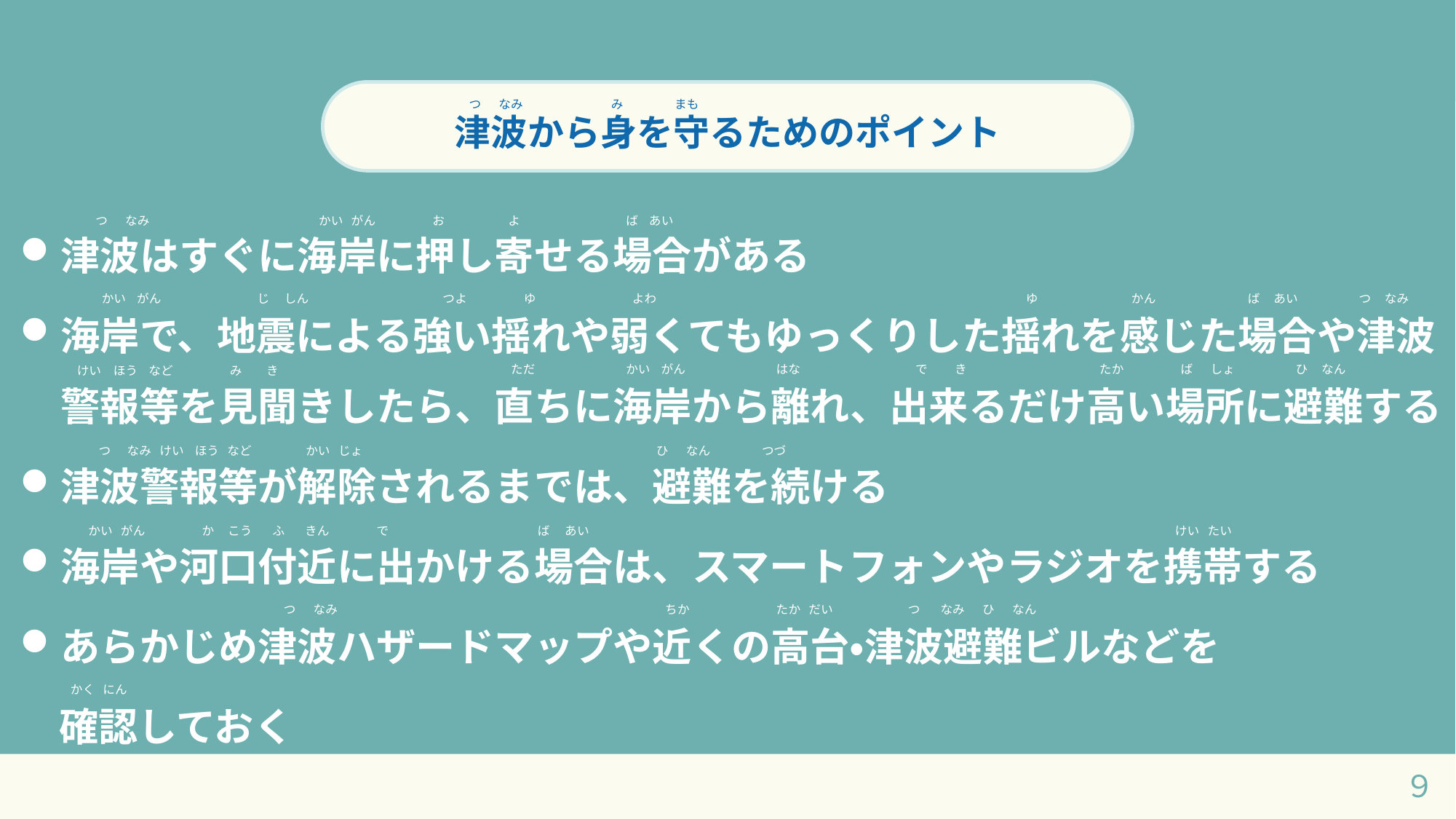

ひ　なん　   こう  　どう
津波から身を守るためのポイント
つ　  なみ　　　　　　　 み　　　 　まも
津波はすぐに海岸に押し寄せる場合がある
海岸で、地震による強い揺れや弱くてもゆっくりした揺れを感じた場合や津波警報等を見聞きしたら、直ちに海岸から離れ、出来るだけ高い場所に避難する
津波警報等が解除されるまでは、避難を続ける
海岸や河口付近に出かける場合は、スマートフォンやラジオを携帯する
あらかじめ津波ハザードマップや近くの高台・津波避難ビルなどを
　確認しておく
 つ　  なみ　　　　　　　　　　   　　　 かい   がん　　　  　 お　　　　 　よ　　　　　 　　　  ば    あい
かい    がん　　　　  　　  　じ　 しん　　　　　　　　　　　つよ　 　　　  ゆ　　　　　  　　  よわ　　　　　　　　　　　 　　　　　　　　　　　　　　　　  　  　 ゆ　　　　　 　　  かん　　　　　  　     ば     あい　　　　　つ     なみ
けい　ほう    など　　　 　  み　　き
ただ　　　　　　 　 かい    がん　　　　　　 　 はな
で　 　き　　　　　　　　 　  　 たか 　　　 　 ば　  しょ　　　　　ひ     なん
  つ      なみ   けい    ほう   など　　　 　 かい   じょ 　　　　　　　　　　　　　　　　　　　  　　　　  ひ  　なん　　　 　つづ
かい   がん　　　   　か     こう　   ふ　   きん　　  　  で　　　　　　　　　　　 　ば 　あい
けい   たい
　　　　　　　　　　　　　つ 　 なみ　　　　　　　　　　　　　　　　　　　　　　　　　  　  ちか　　　 　　  　  たか   だい
つ   　なみ　  ひ 　 なん
かく   にん
９